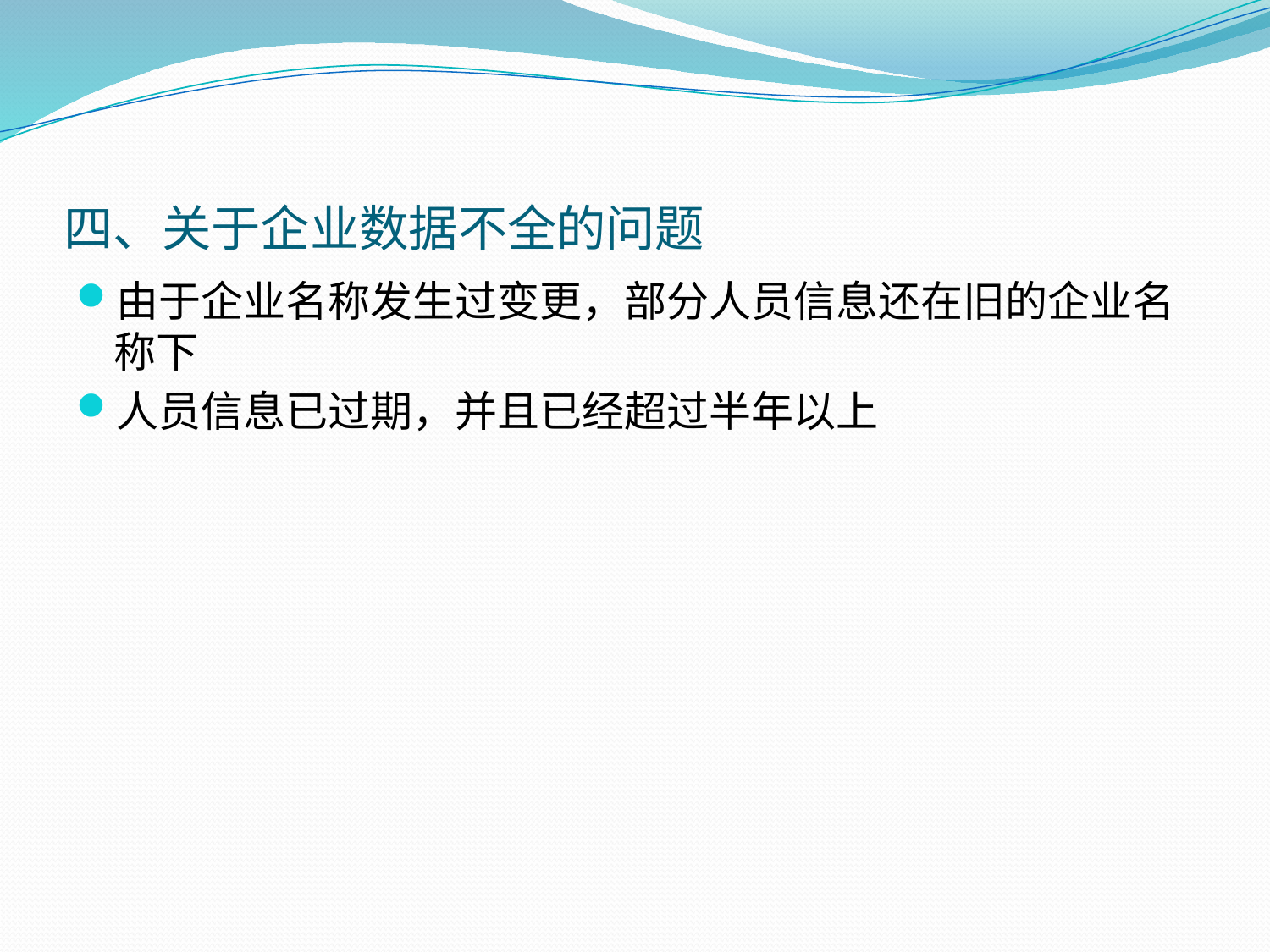

# 四、关于企业数据不全的问题
由于企业名称发生过变更，部分人员信息还在旧的企业名称下
人员信息已过期，并且已经超过半年以上